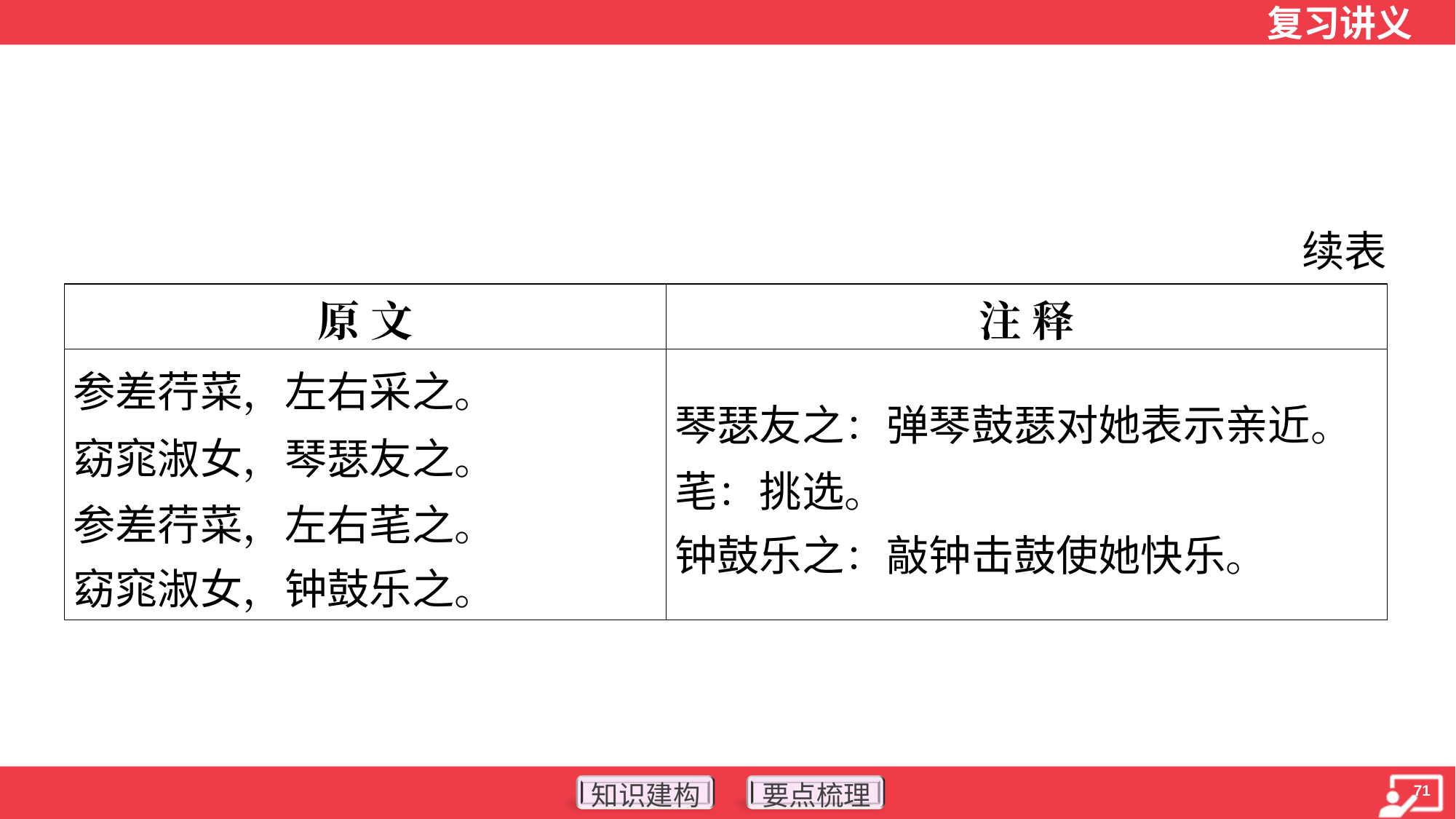

续表
| 原 文 | 注 释 |
| --- | --- |
| 参差荇菜，左右采之。 窈窕淑女，琴瑟友之。 参差荇菜，左右芼之。 窈窕淑女，钟鼓乐之。 | 琴瑟友之：弹琴鼓瑟对她表示亲近。 芼：挑选。 钟鼓乐之：敲钟击鼓使她快乐。 |